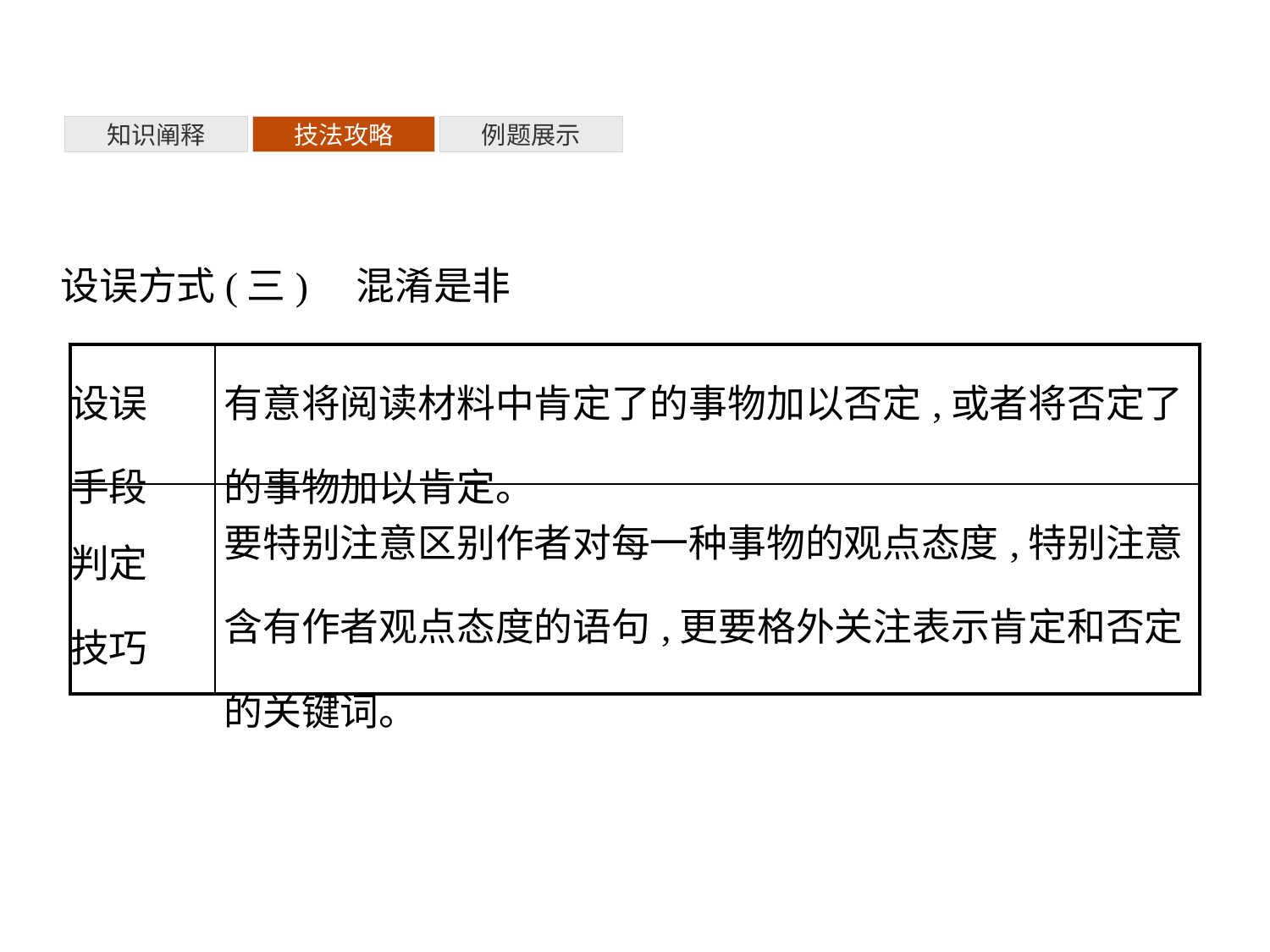

知识阐释
技法攻略
例题展示
设误方式(三)　混淆是非
| 设误 手段 | 有意将阅读材料中肯定了的事物加以否定,或者将否定了的事物加以肯定。 |
| --- | --- |
| 判定 技巧 | 要特别注意区别作者对每一种事物的观点态度,特别注意含有作者观点态度的语句,更要格外关注表示肯定和否定的关键词。 |